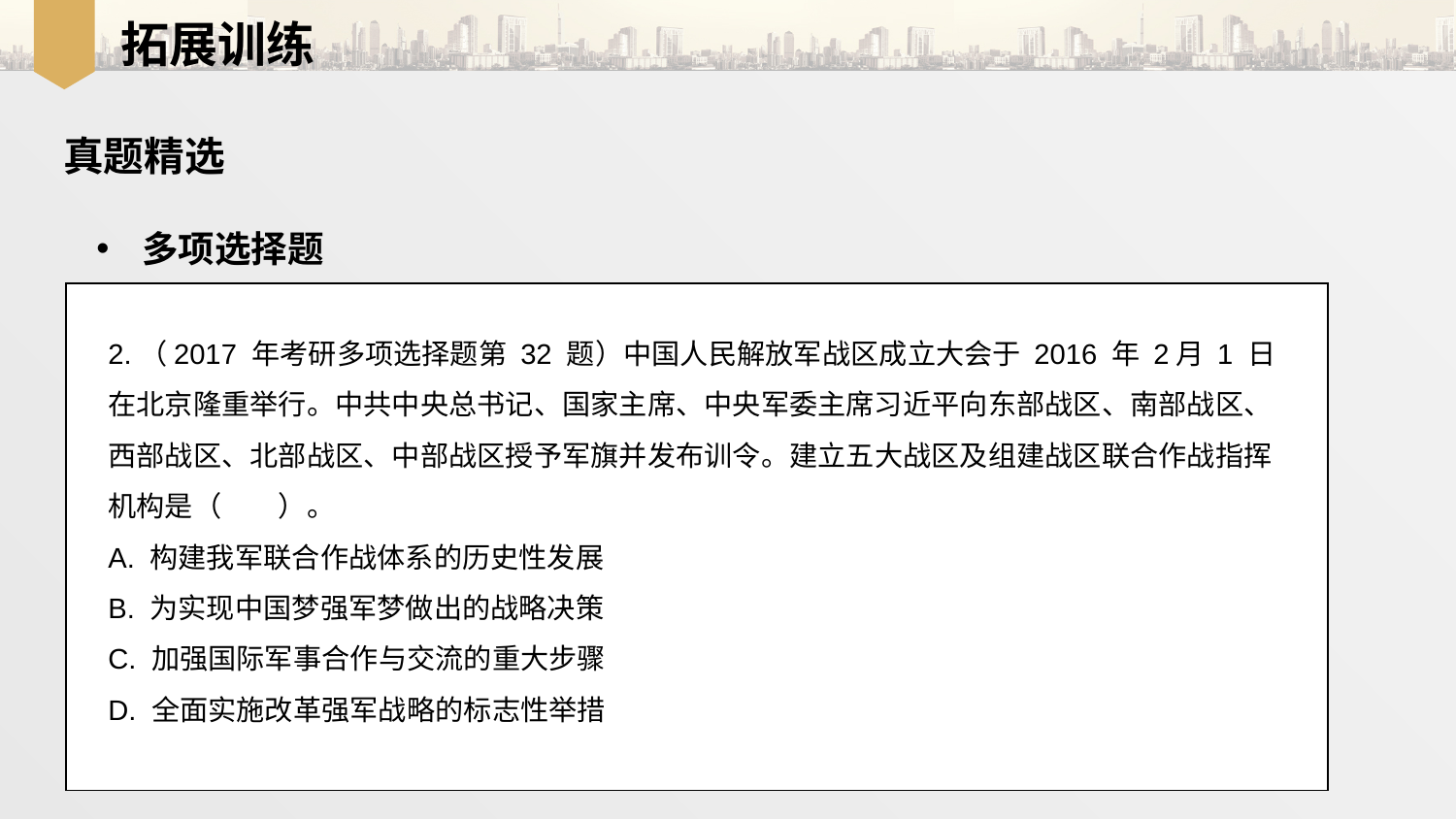

拓展训练
真题精选
多项选择题

2.（2017 年考研多项选择题第 32 题）中国人民解放军战区成立大会于 2016 年 2月 1 日在北京隆重举行。中共中央总书记、国家主席、中央军委主席习近平向东部战区、南部战区、西部战区、北部战区、中部战区授予军旗并发布训令。建立五大战区及组建战区联合作战指挥机构是（　　）。
A. 构建我军联合作战体系的历史性发展
B. 为实现中国梦强军梦做出的战略决策
C. 加强国际军事合作与交流的重大步骤
D. 全面实施改革强军战略的标志性举措